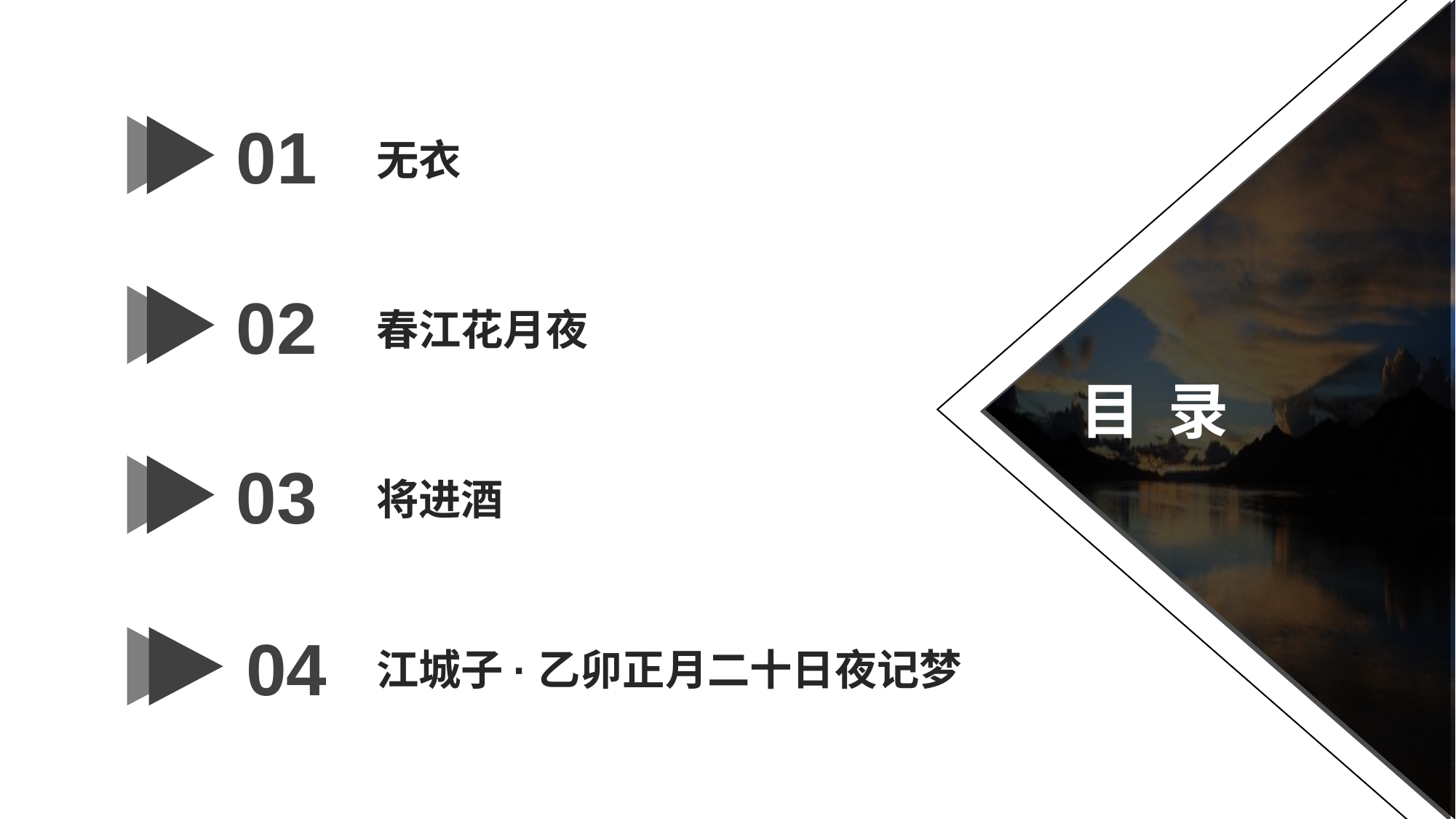

01

无衣

02

春江花月夜
目  录
03

将进酒
04

江城子·乙卯正月二十日夜记梦